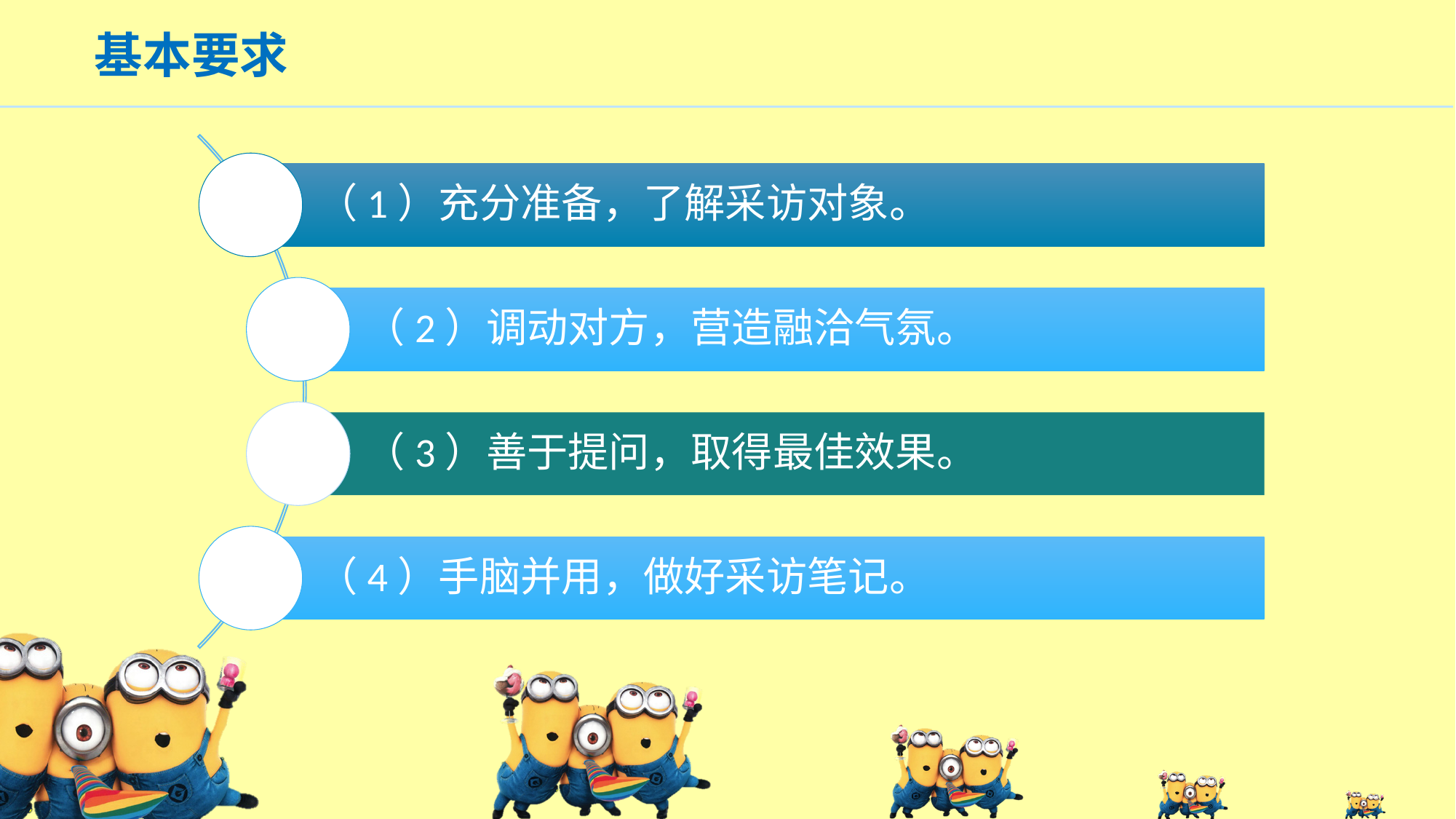

# 基本要求
（1）充分准备，了解采访对象。
（2）调动对方，营造融洽气氛。
（3）善于提问，取得最佳效果。
（4）手脑并用，做好采访笔记。